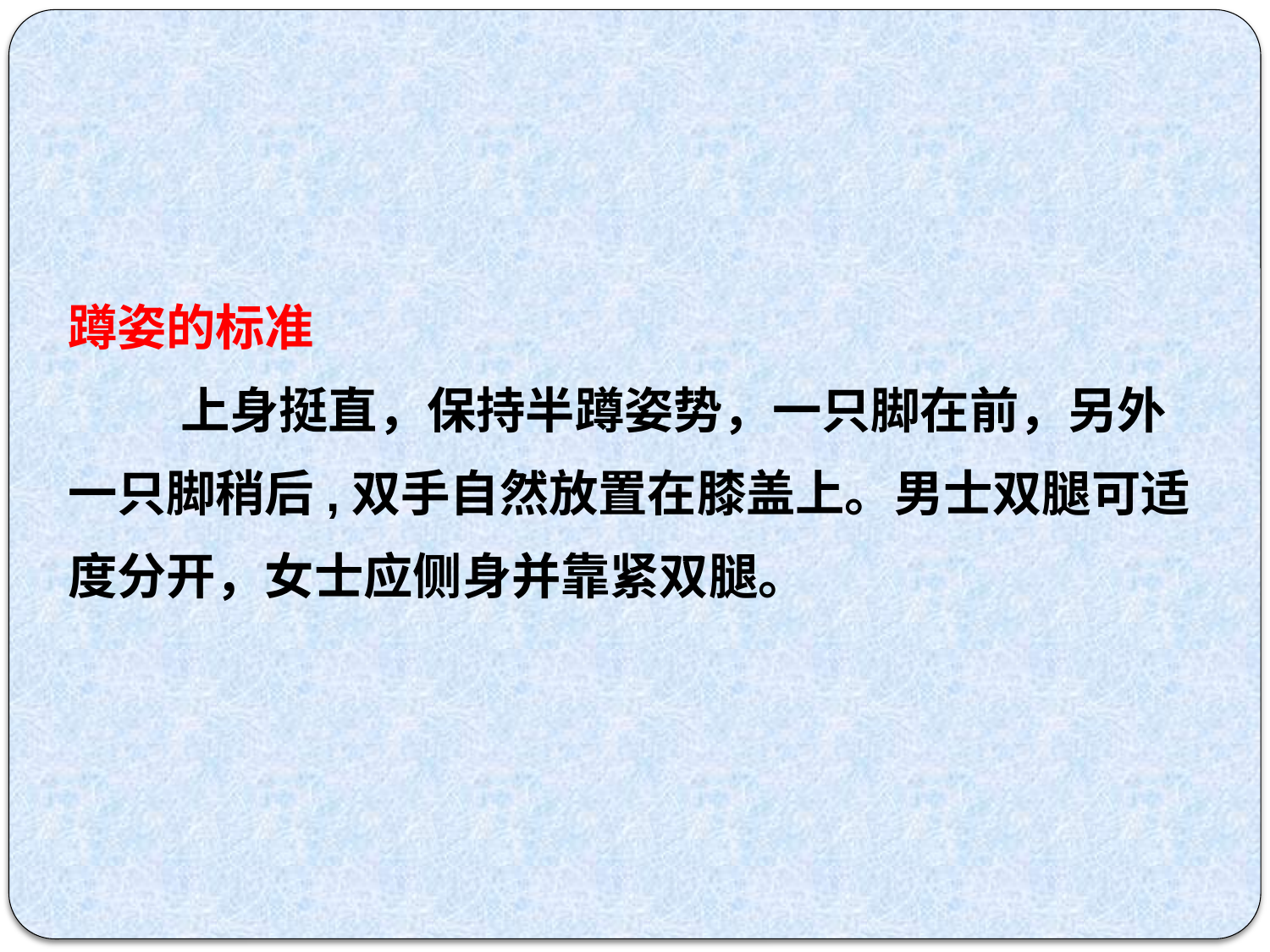

蹲姿的标准
         上身挺直，保持半蹲姿势，一只脚在前，另外一只脚稍后,双手自然放置在膝盖上。男士双腿可适度分开，女士应侧身并靠紧双腿。